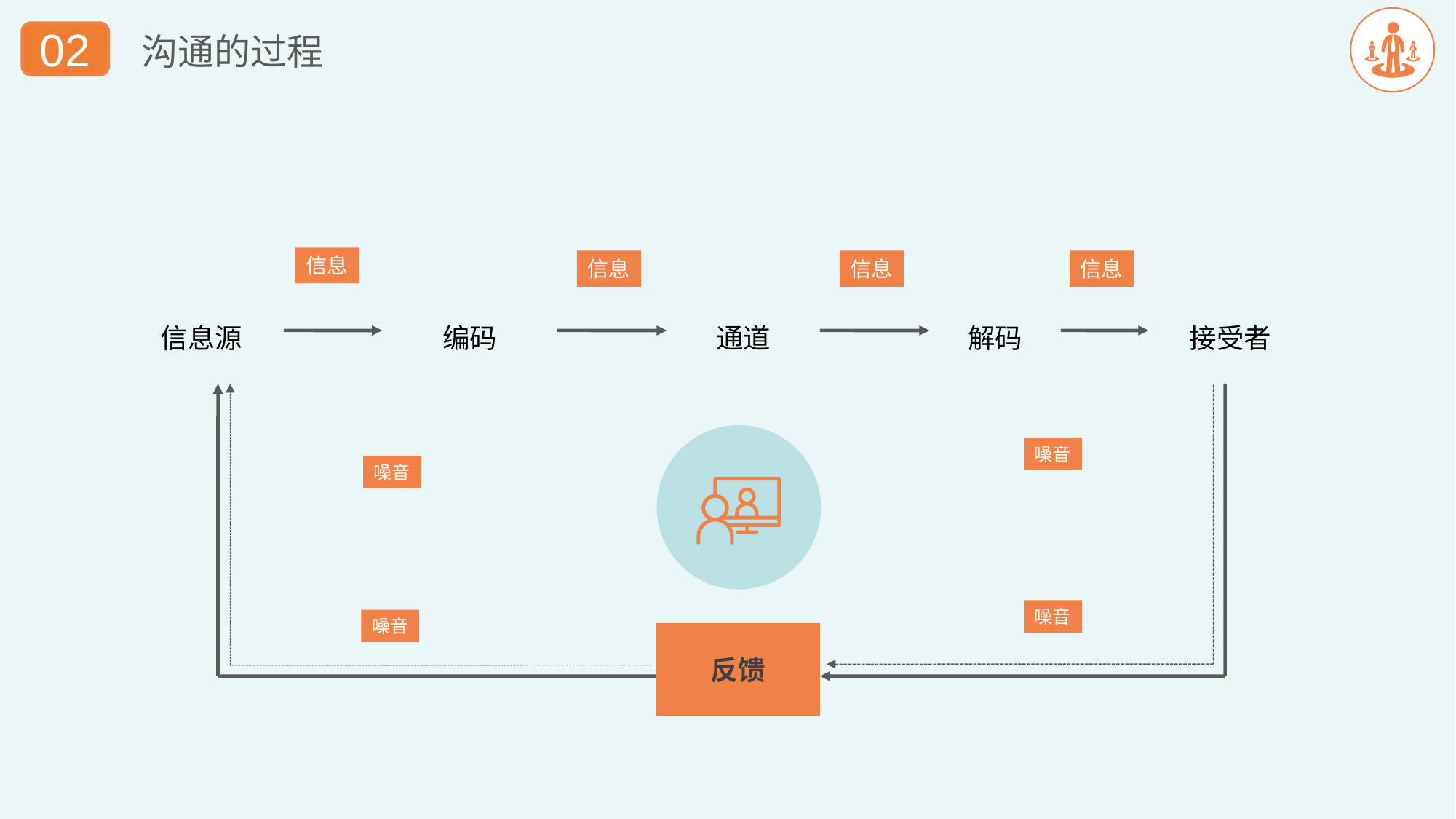

02

沟通的过程
信息
信息
信息
信息
信息源
编码
通道
解码
接受者

噪音
噪音
噪音
噪音
反馈